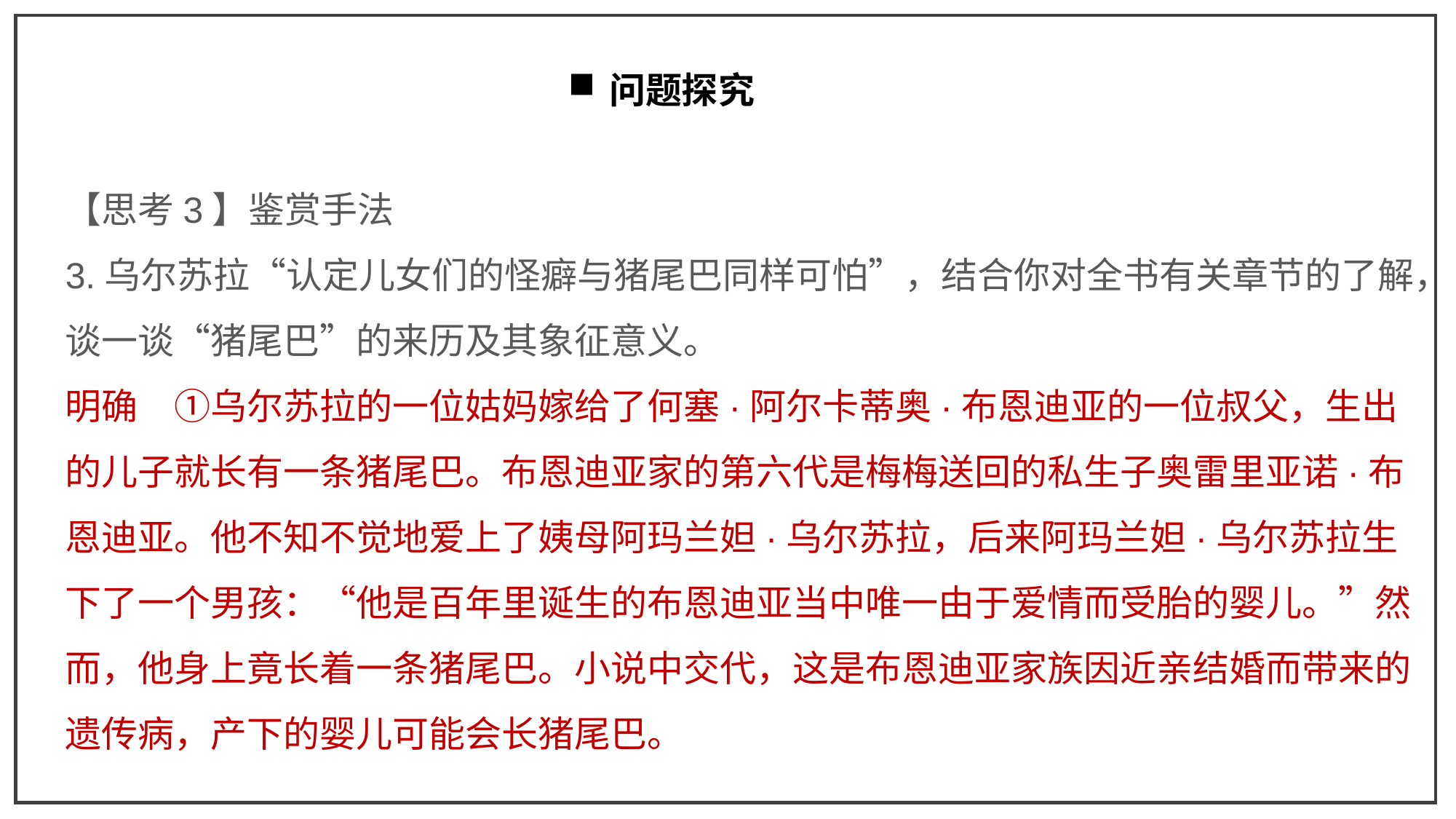

问题探究
【思考3】鉴赏手法
3.乌尔苏拉“认定儿女们的怪癖与猪尾巴同样可怕”，结合你对全书有关章节的了解，谈一谈“猪尾巴”的来历及其象征意义。
明确　①乌尔苏拉的一位姑妈嫁给了何塞·阿尔卡蒂奥·布恩迪亚的一位叔父，生出的儿子就长有一条猪尾巴。布恩迪亚家的第六代是梅梅送回的私生子奥雷里亚诺·布恩迪亚。他不知不觉地爱上了姨母阿玛兰妲·乌尔苏拉，后来阿玛兰妲·乌尔苏拉生下了一个男孩：“他是百年里诞生的布恩迪亚当中唯一由于爱情而受胎的婴儿。”然而，他身上竟长着一条猪尾巴。小说中交代，这是布恩迪亚家族因近亲结婚而带来的遗传病，产下的婴儿可能会长猪尾巴。